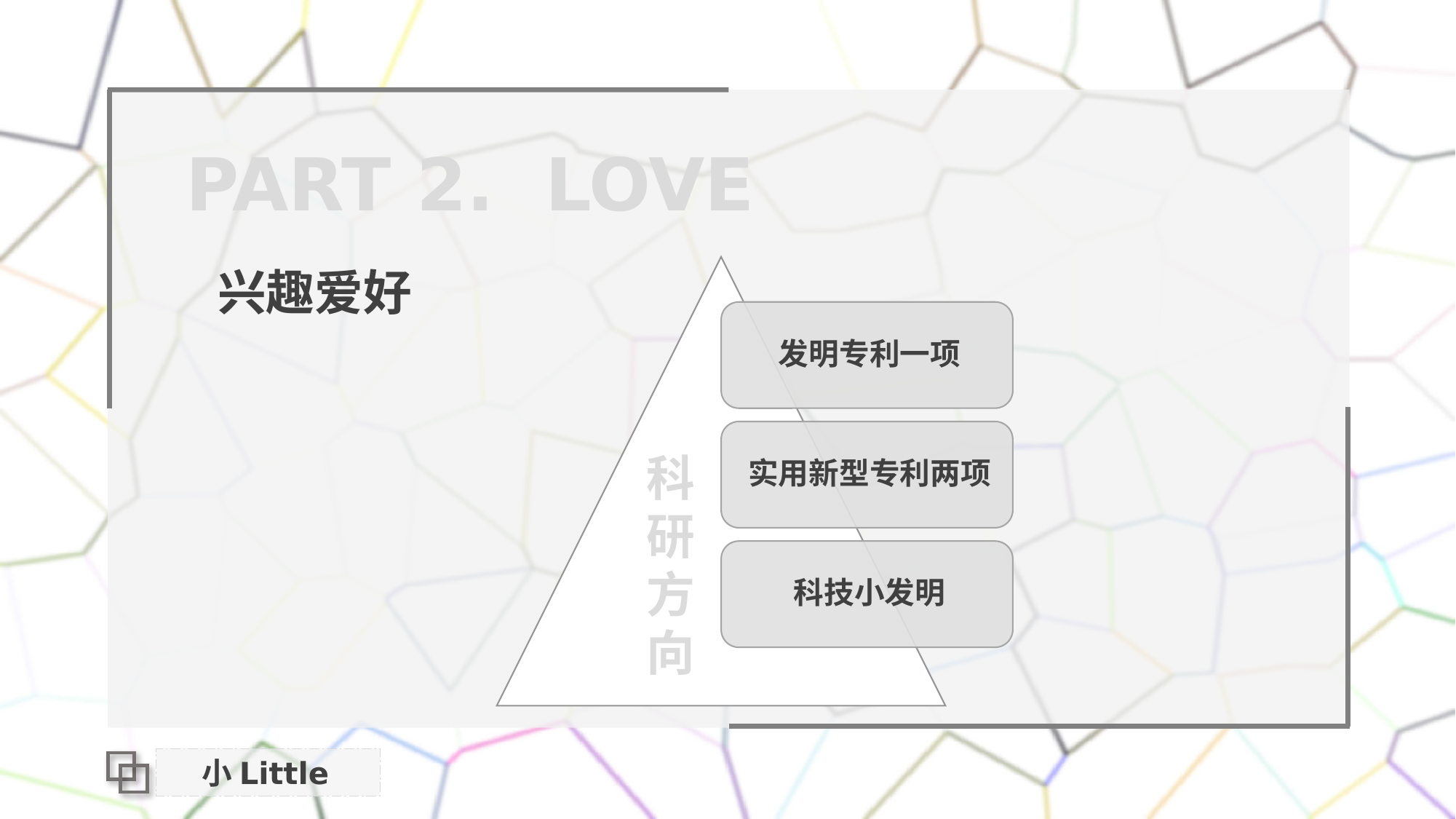

PART 2.  LOVE
兴趣爱好
发明专利一项
实用新型专利两项
科技小发明
科
研
方
向